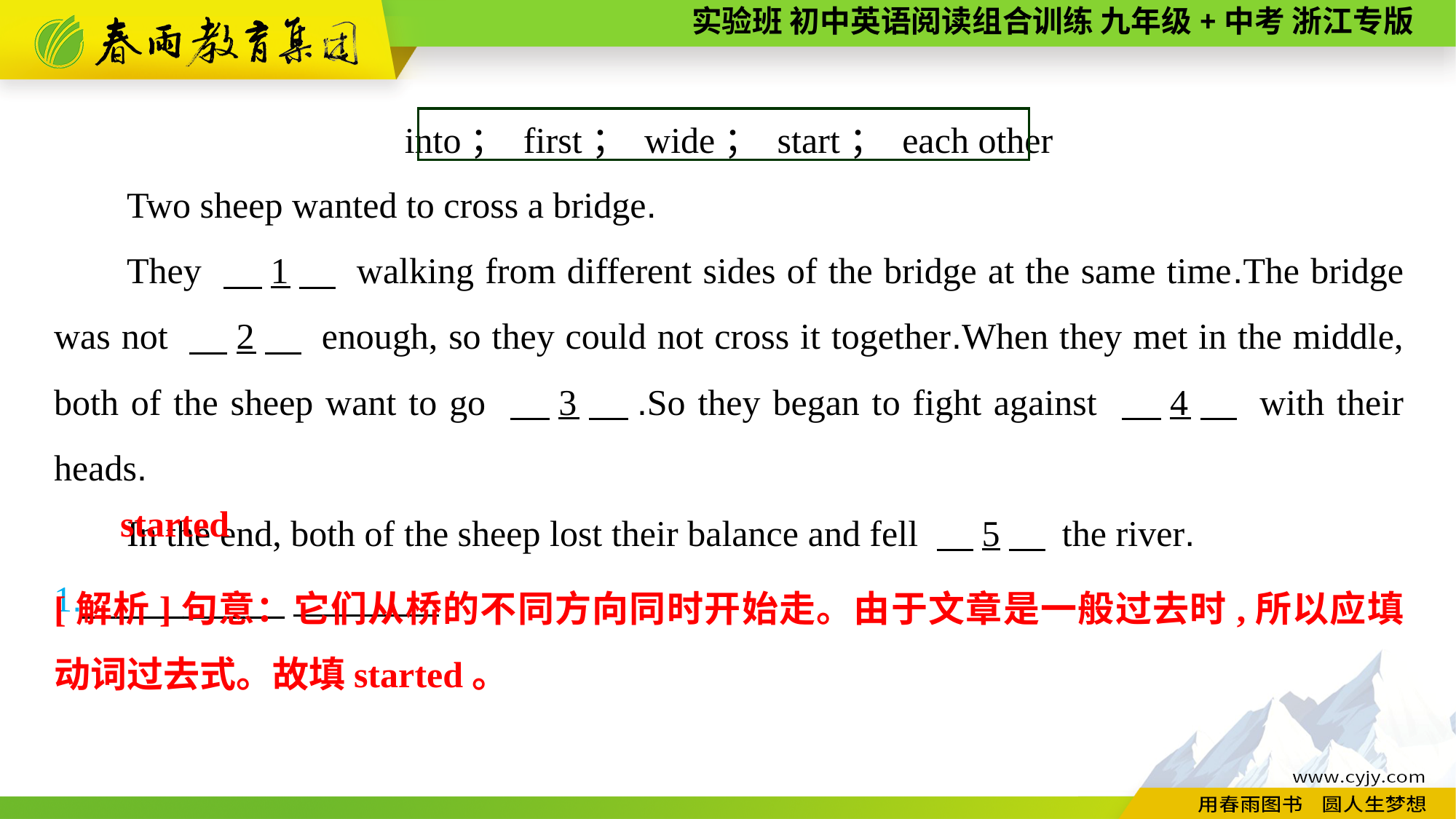

into； first； wide； start； each other
Two sheep wanted to cross a bridge.
They 　1　 walking from different sides of the bridge at the same time.The bridge was not 　2　 enough, so they could not cross it together.When they met in the middle, both of the sheep want to go 　3　.So they began to fight against 　4　 with their heads.
In the end, both of the sheep lost their balance and fell 　5　 the river.
1.__________

started
[解析]句意：它们从桥的不同方向同时开始走。由于文章是一般过去时,所以应填动词过去式。故填started。